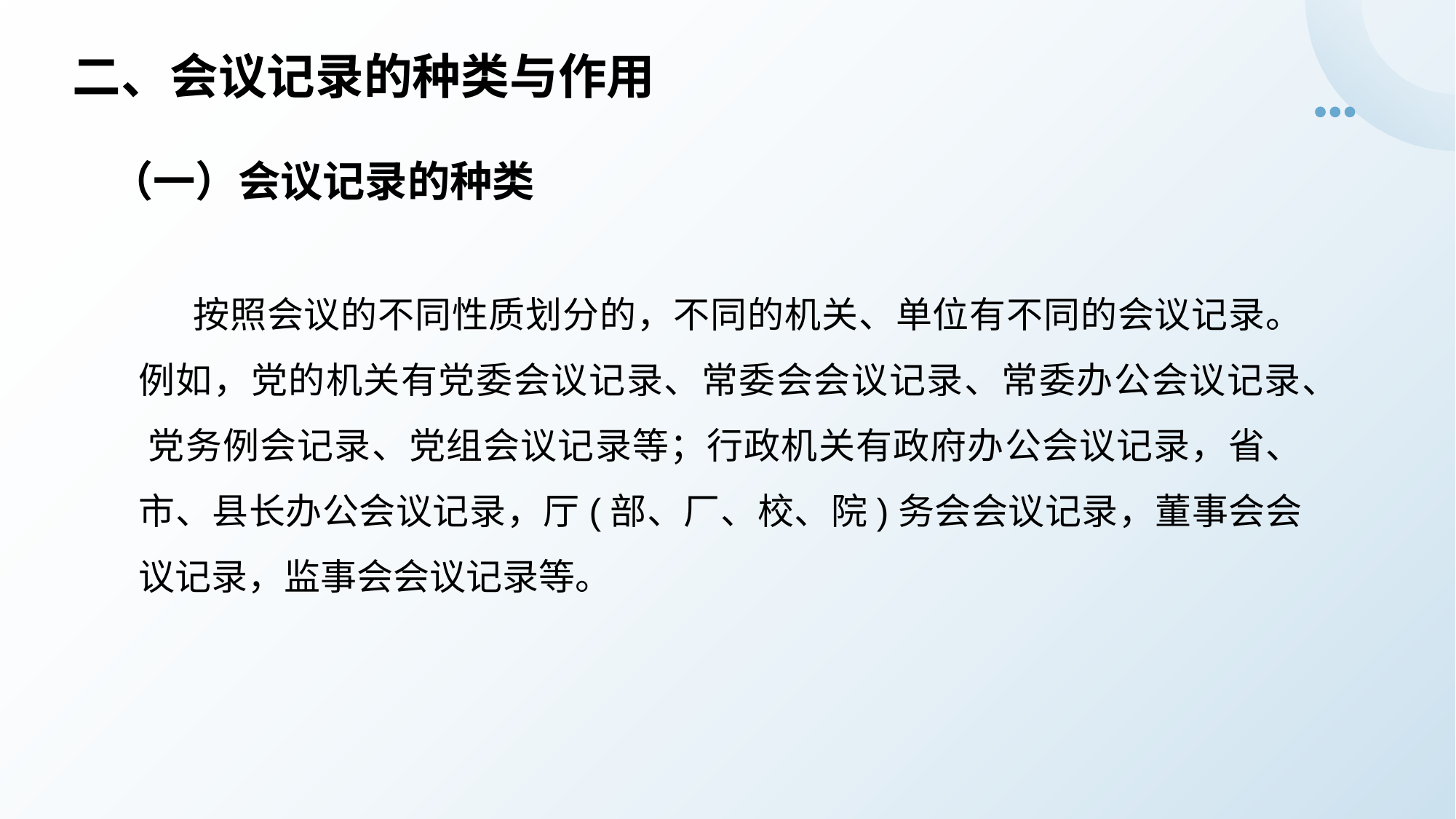

# 二、会议记录的种类与作用
（一）会议记录的种类
按照会议的不同性质划分的，不同的机关、单位有不同的会议记录。例如，党的机关有党委会议记录、常委会会议记录、常委办公会议记录、 党务例会记录、党组会议记录等；行政机关有政府办公会议记录，省、市、县长办公会议记录，厅(部、厂、校、院)务会会议记录，董事会会议记录，监事会会议记录等。